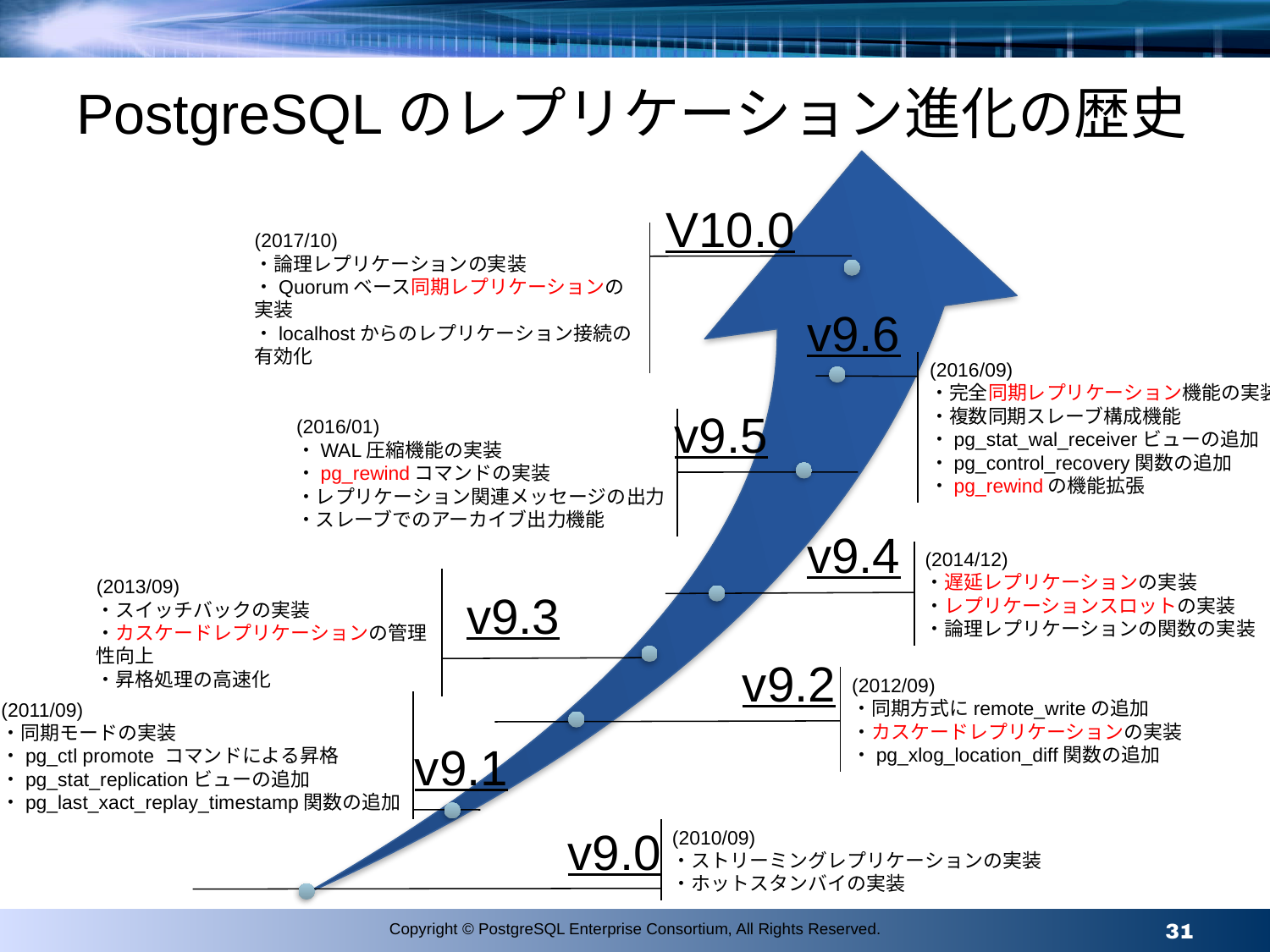

# PostgreSQLのレプリケーション進化の歴史

V10.0
(2017/10)
・論理レプリケーションの実装
・Quorumベース同期レプリケーションの実装
・localhostからのレプリケーション接続の有効化

v9.6
(2016/09)
・完全同期レプリケーション機能の実装
・複数同期スレーブ構成機能
・pg_stat_wal_receiverビューの追加
・pg_control_recovery関数の追加
・pg_rewindの機能拡張

v9.5
(2016/01)
・WAL圧縮機能の実装
・pg_rewindコマンドの実装
・レプリケーション関連メッセージの出力
・スレーブでのアーカイブ出力機能

v9.4
(2014/12)
・遅延レプリケーションの実装
・レプリケーションスロットの実装
・論理レプリケーションの関数の実装
v9.3
(2013/09)
・スイッチバックの実装
・カスケードレプリケーションの管理性向上
・昇格処理の高速化

v9.2

(2012/09)
・同期方式にremote_writeの追加
・カスケードレプリケーションの実装
・pg_xlog_location_diff関数の追加
(2011/09)
・同期モードの実装
・pg_ctl promote コマンドによる昇格
・pg_stat_replicationビューの追加
・pg_last_xact_replay_timestamp関数の追加

v9.1

v9.0
(2010/09)
・ストリーミングレプリケーションの実装
・ホットスタンバイの実装

31